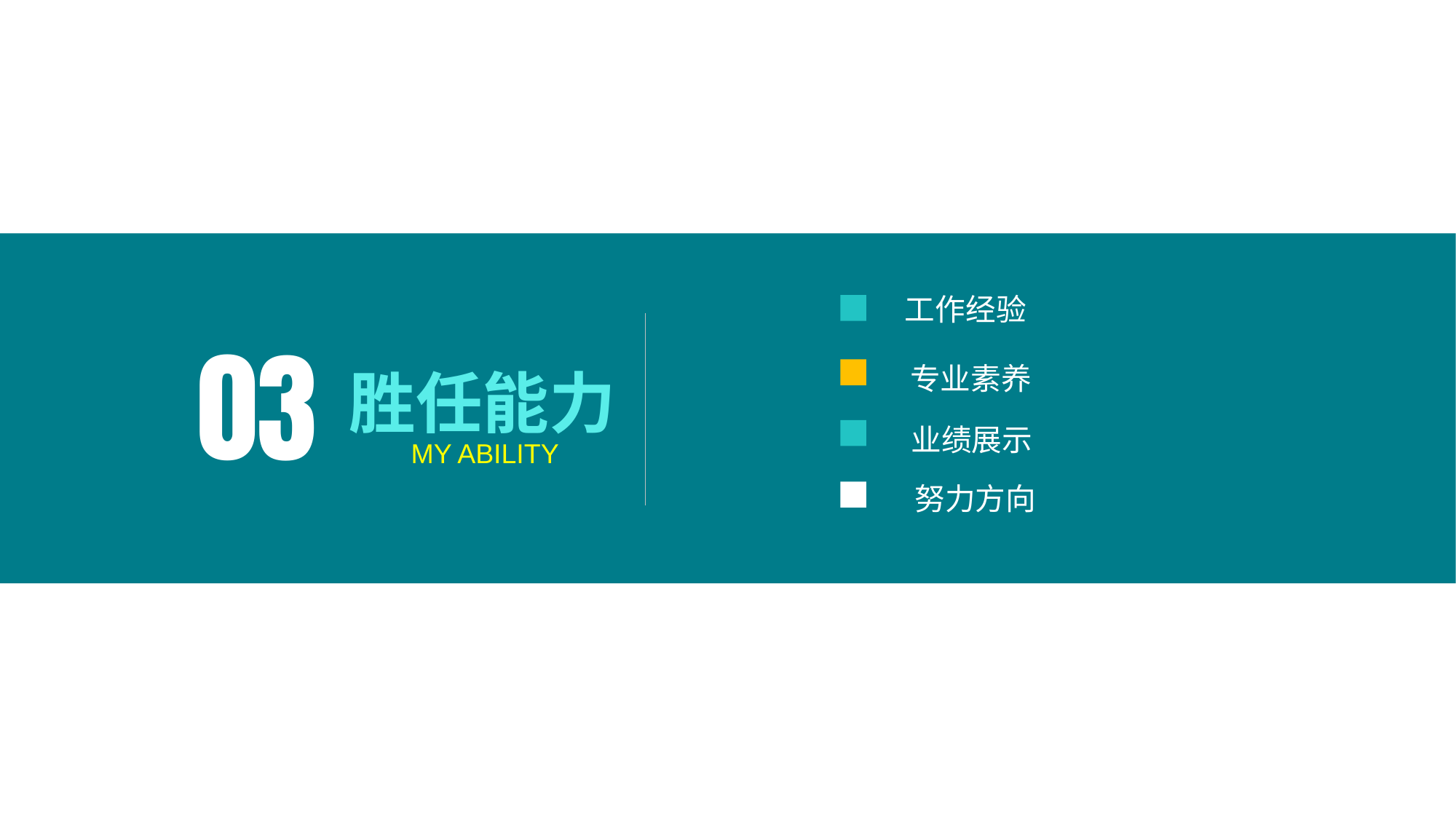

工作经验

胜任能力
03
专业素养

业绩展示
MY ABILITY

努力方向